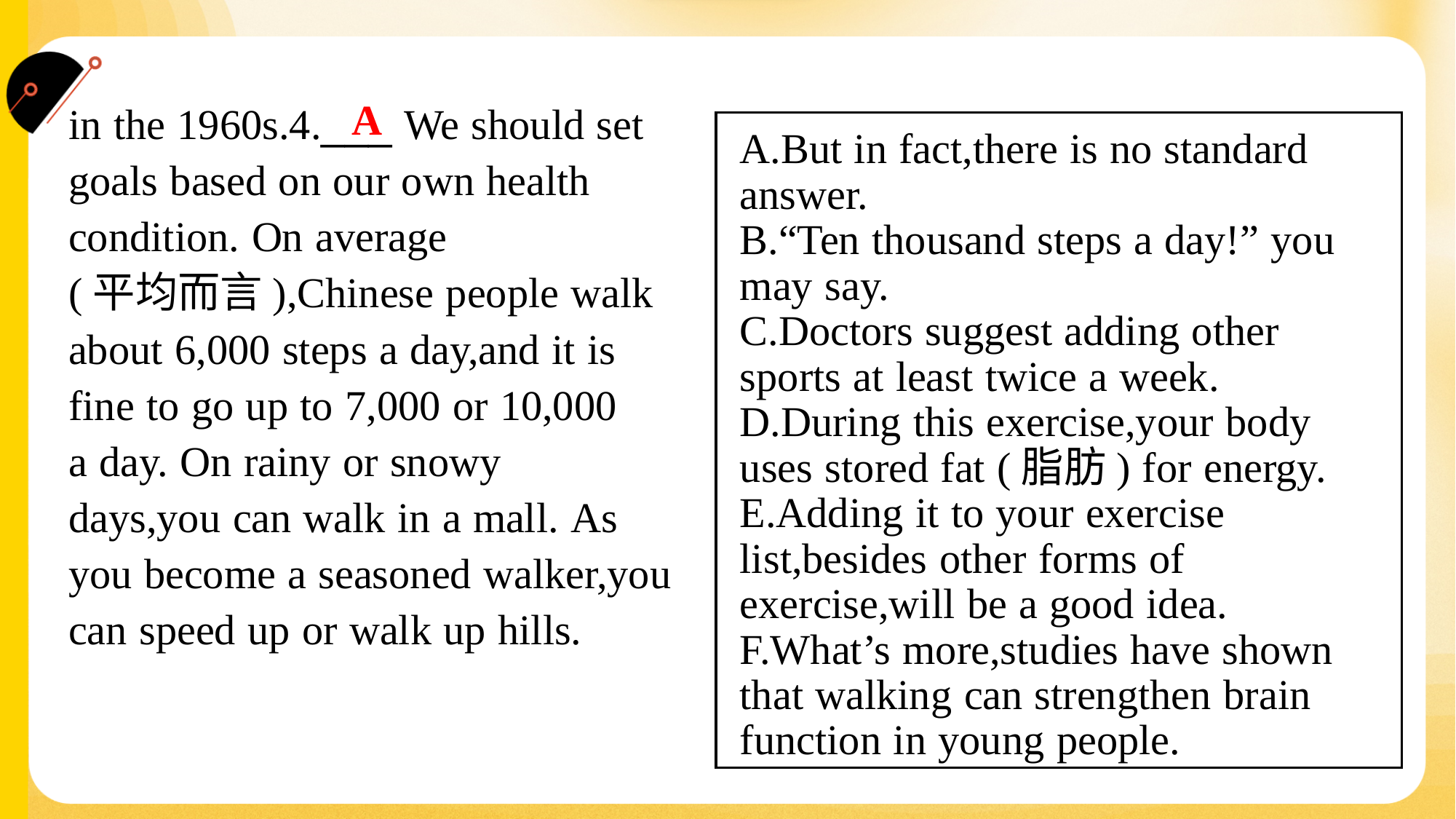

A
in the 1960s.4.___ We should set
goals based on our own health
condition. On average
(平均而言),Chinese people walk
about 6,000 steps a day,and it is
fine to go up to 7,000 or 10,000
a day. On rainy or snowy
days,you can walk in a mall. As
you become a seasoned walker,you
can speed up or walk up hills.

A.But in fact,there is no standard
answer.
B.“Ten thousand steps a day!” you
may say.
C.Doctors suggest adding other
sports at least twice a week.
D.During this exercise,your body
uses stored fat (脂肪) for energy.
E.Adding it to your exercise
list,besides other forms of
exercise,will be a good idea.
F.What’s more,studies have shown
that walking can strengthen brain
function in young people.